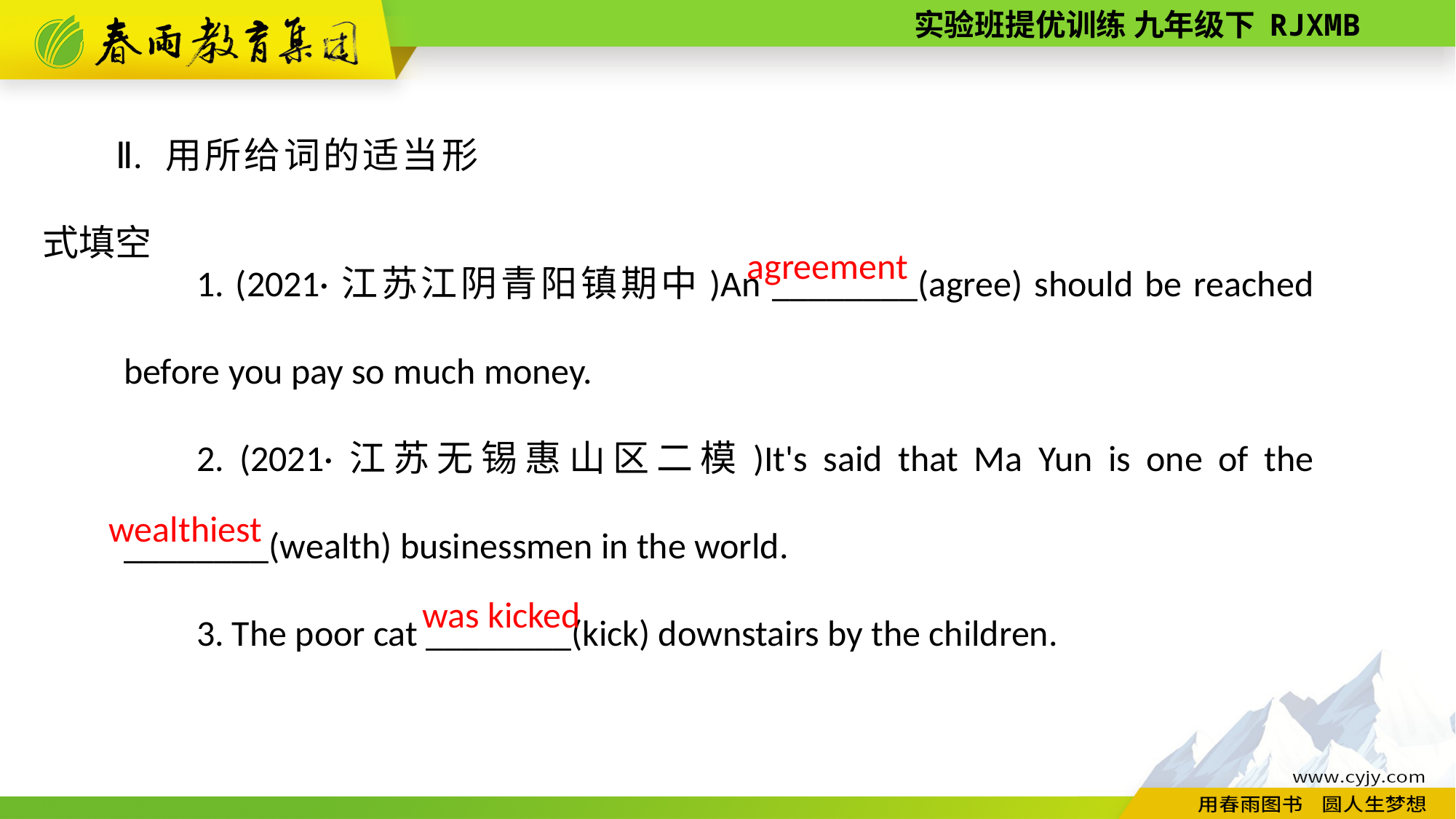

Ⅱ. 用所给词的适当形式填空
1. (2021·江苏江阴青阳镇期中)An ________(agree) should be reached before you pay so much money.
2. (2021·江苏无锡惠山区二模)It's said that Ma Yun is one of the ________(wealth) businessmen in the world.
3. The poor cat ________(kick) downstairs by the children.
agreement
wealthiest
was kicked